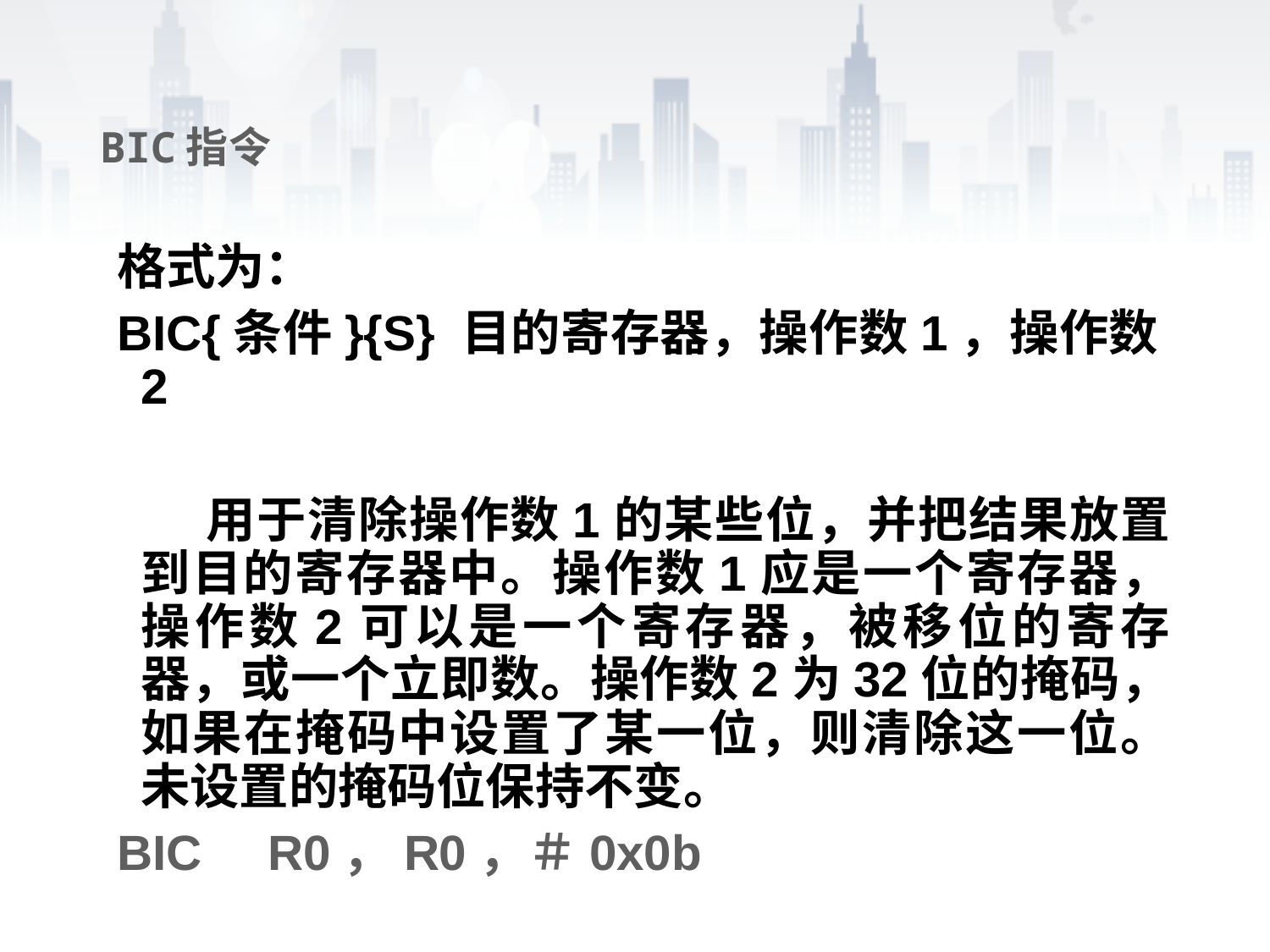

# BIC指令
格式为：
BIC{条件}{S} 目的寄存器，操作数1，操作数2

      用于清除操作数1的某些位，并把结果放置到目的寄存器中。操作数1应是一个寄存器，操作数2可以是一个寄存器，被移位的寄存器，或一个立即数。操作数2为32位的掩码，如果在掩码中设置了某一位，则清除这一位。未设置的掩码位保持不变。
BIC 	R0，R0，＃0x0b